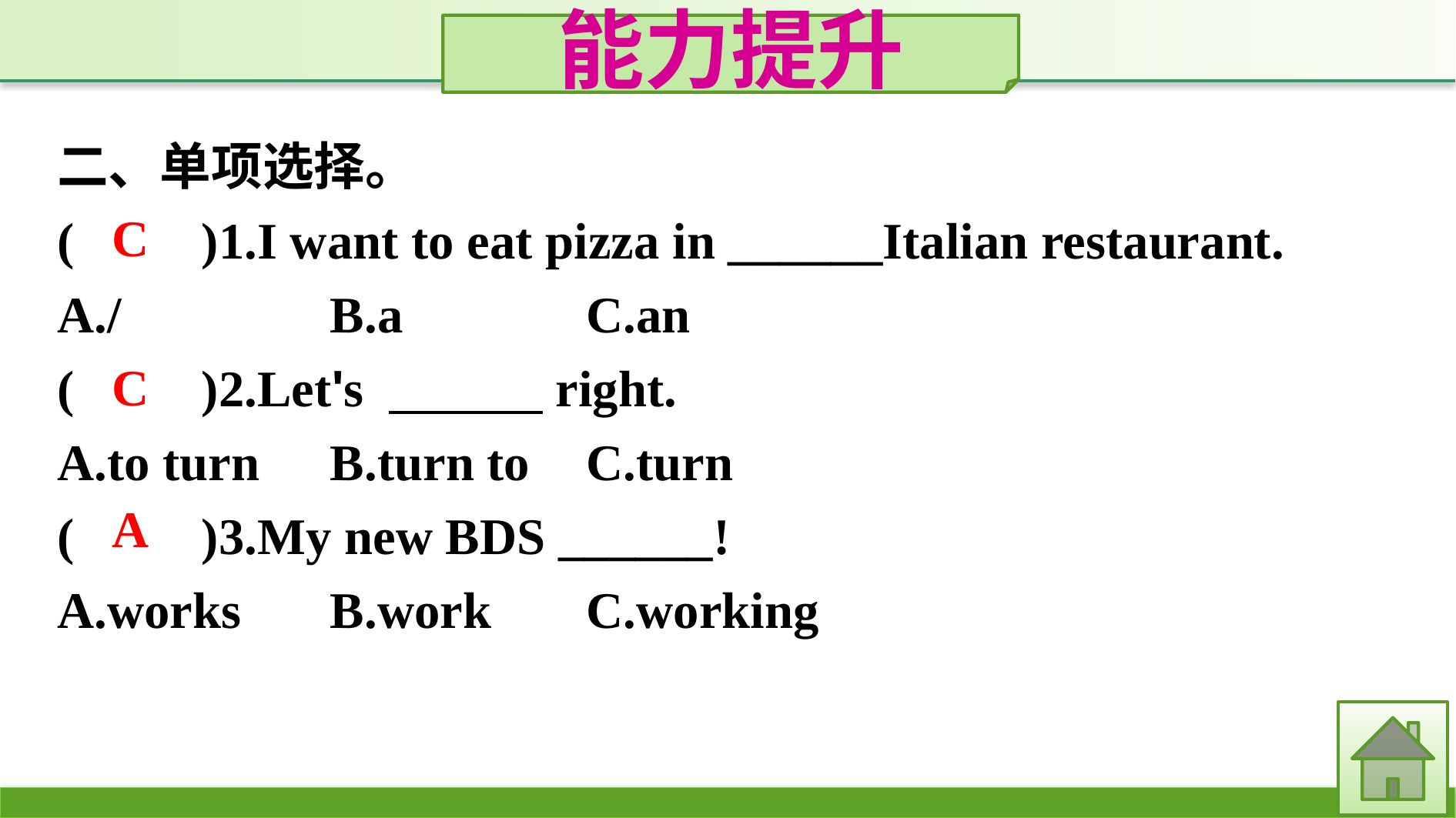

能力提升
二、单项选择。
(　　)1.I want to eat pizza in ______Italian restaurant.
A./		B.a		C.an
(　　)2.Let's 　　　right.
A.to turn	B.turn to	C.turn
(　　)3.My new BDS ______!
A.works	B.work	C.working
C
C
A